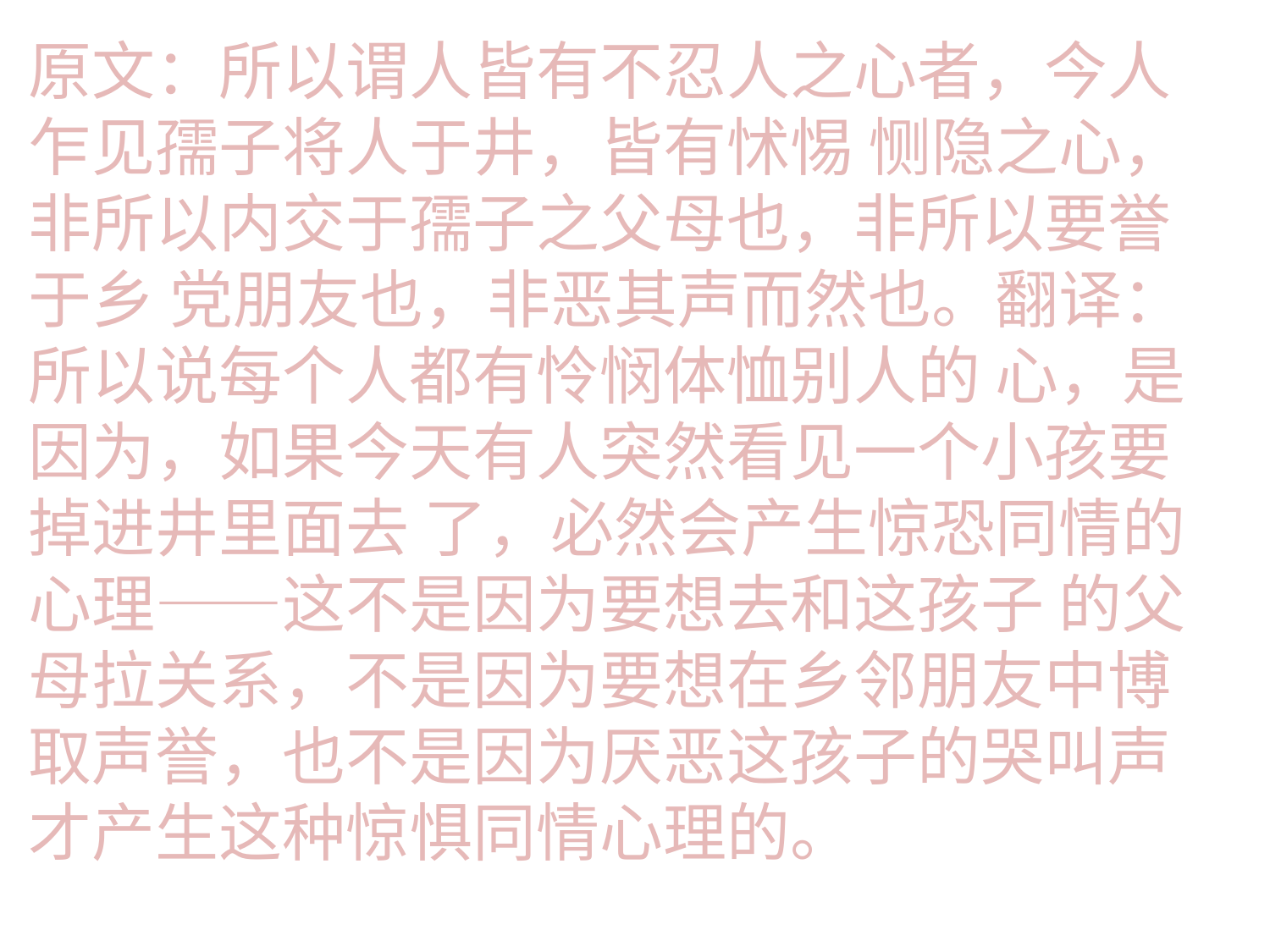

原文：所以谓人皆有不忍人之心者，今人乍见孺子将人于井，皆有怵惕 恻隐之心，非所以内交于孺子之父母也，非所以要誉于乡 党朋友也，非恶其声而然也。翻译：所以说每个人都有怜悯体恤别人的 心，是因为，如果今天有人突然看见一个小孩要掉进井里面去 了，必然会产生惊恐同情的心理——这不是因为要想去和这孩子 的父母拉关系，不是因为要想在乡邻朋友中博取声誉，也不是因为厌恶这孩子的哭叫声才产生这种惊惧同情心理的。